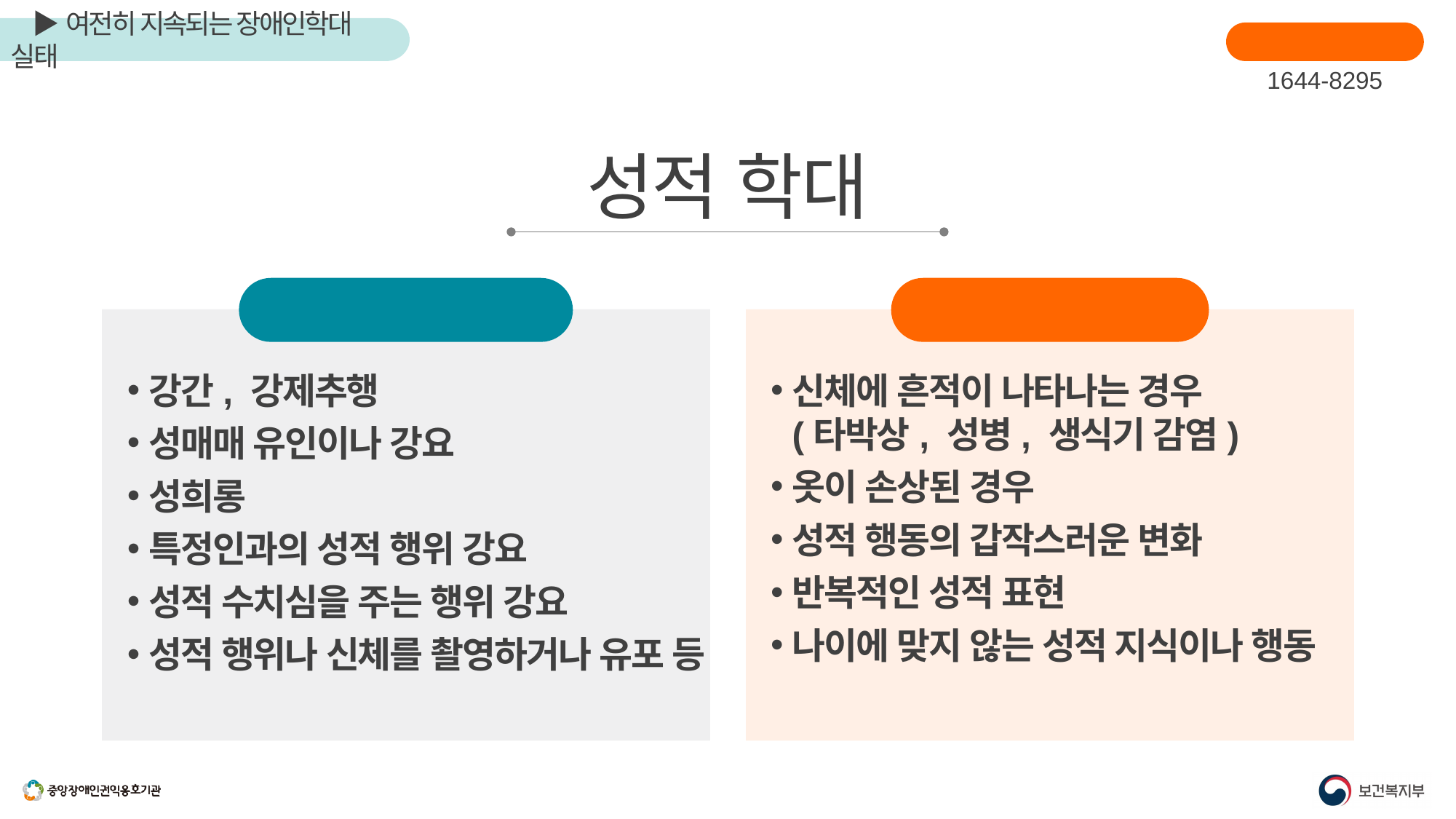

장애인학대신고
1644-8295

성적 학대
주요 행위 유형

강간, 강제추행
성매매 유인이나 강요
성희롱
특정인과의 성적 행위 강요
성적 수치심을 주는 행위 강요
성적 행위나 신체를 촬영하거나 유포 등
신체에 흔적이 나타나는 경우
(타박상, 성병, 생식기 감염)
옷이 손상된 경우
성적 행동의 갑작스러운 변화
반복적인 성적 표현
나이에 맞지 않는 성적 지식이나 행동
징후